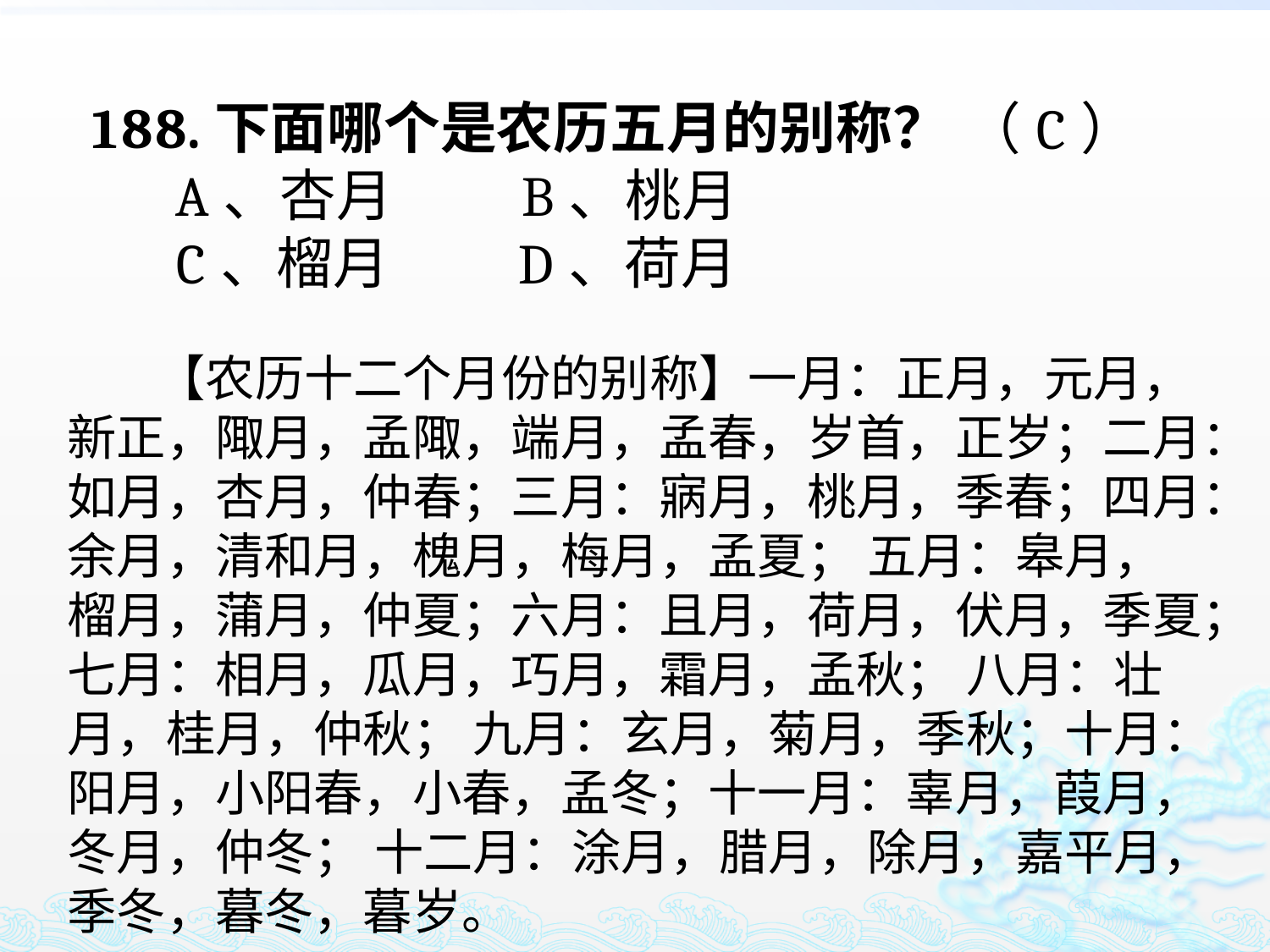

188.下面哪个是农历五月的别称？
       A、杏月         B、桃月
       C、榴月         D、荷月
（C）
       【农历十二个月份的别称】一月：正月，元月，新正，陬月，孟陬，端月，孟春，岁首，正岁；二月：如月，杏月，仲春；三月：寎月，桃月，季春；四月：余月，清和月，槐月，梅月，孟夏； 五月：皋月，榴月，蒲月，仲夏；六月：且月，荷月，伏月，季夏；七月：相月，瓜月，巧月，霜月，孟秋； 八月：壮月，桂月，仲秋； 九月：玄月，菊月，季秋；十月：阳月，小阳春，小春，孟冬；十一月：辜月，葭月，冬月，仲冬； 十二月：涂月，腊月，除月，嘉平月，季冬，暮冬，暮岁。